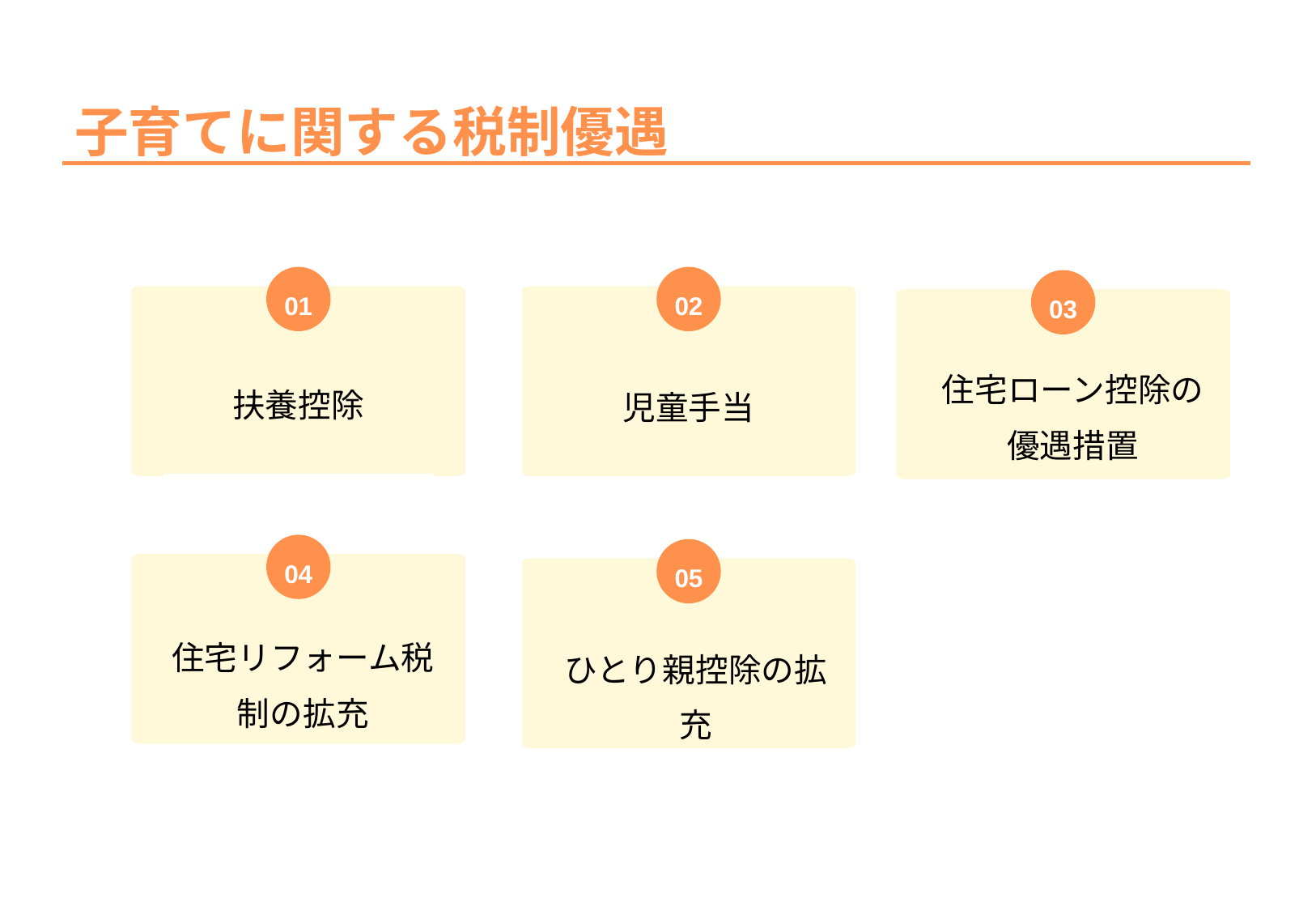

子育てに関する税制優遇

01
02
02
03
03

住宅ローン控除の優遇措置
扶養控除
児童手当

04
05

住宅リフォーム税制の拡充
ひとり親控除の拡充